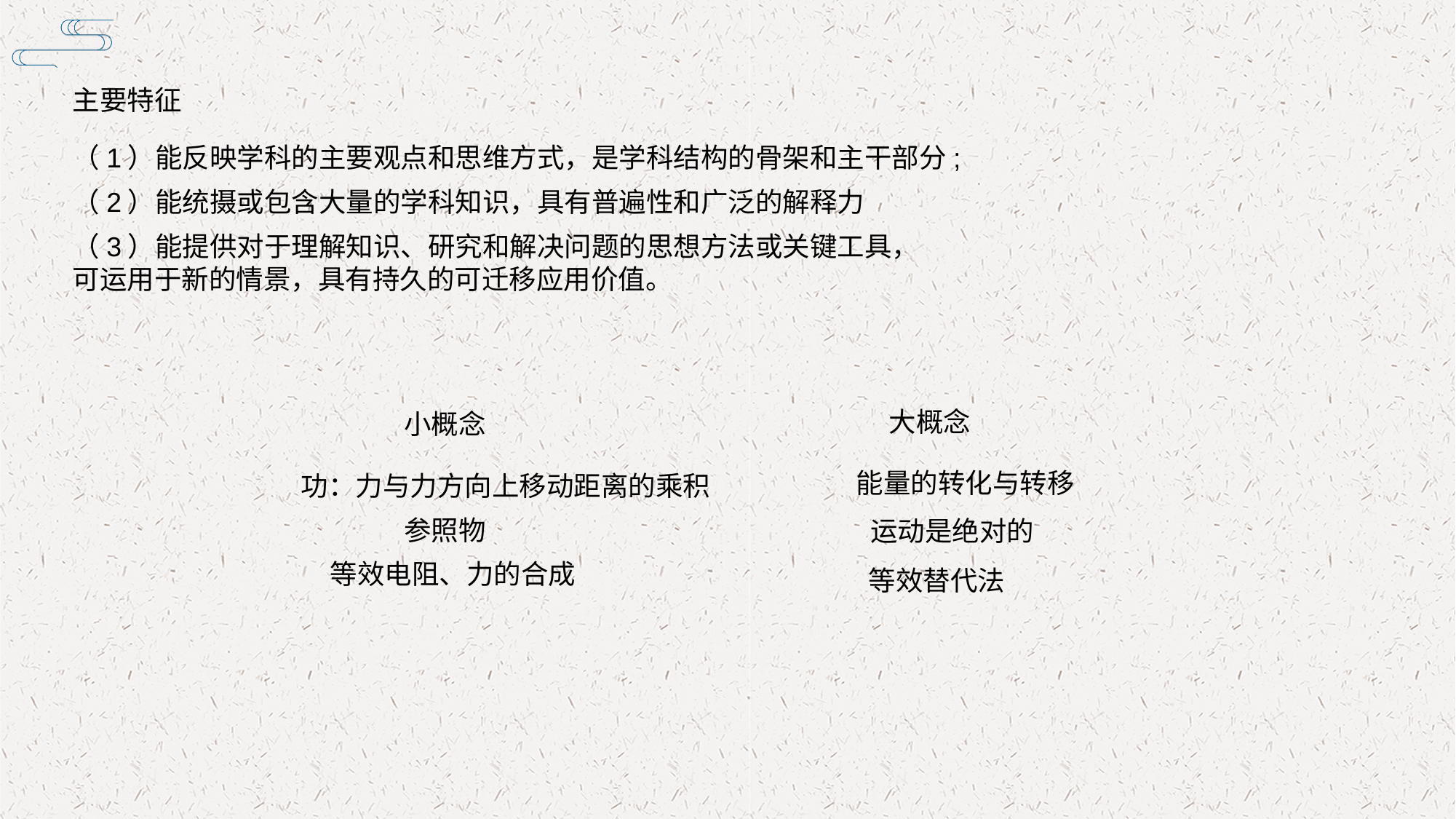

主要特征
（1）能反映学科的主要观点和思维方式，是学科结构的骨架和主干部分;
（2）能统摄或包含大量的学科知识，具有普遍性和广泛的解释力
（3）能提供对于理解知识、研究和解决问题的思想方法或关键工具，可运用于新的情景，具有持久的可迁移应用价值。
大概念
小概念
能量的转化与转移
功：力与力方向上移动距离的乘积
参照物
运动是绝对的
等效电阻、力的合成
等效替代法